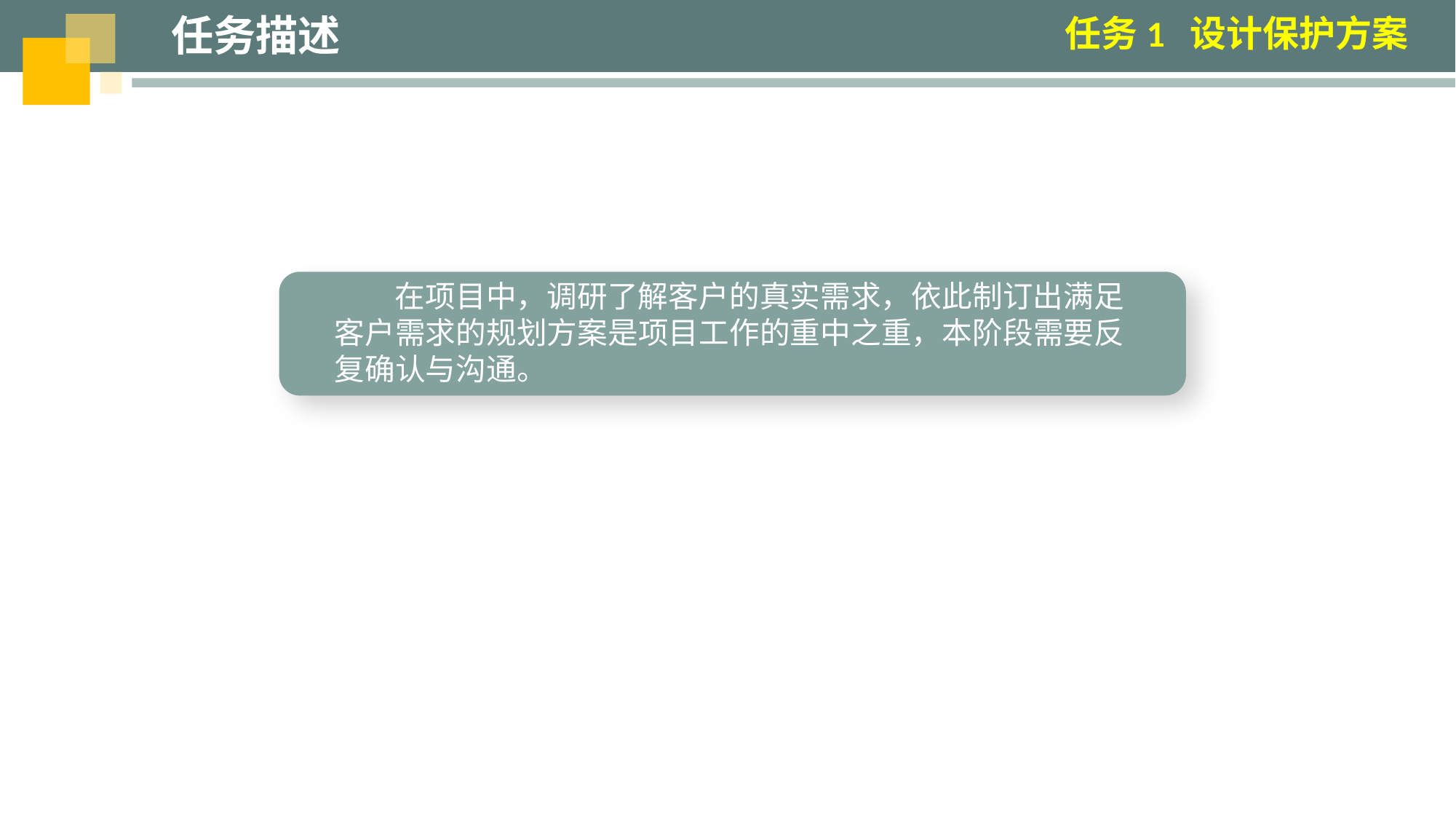

任务描述
任务1  设计保护方案

在项目中，调研了解客户的真实需求，依此制订出满足客户需求的规划方案是项目工作的重中之重，本阶段需要反复确认与沟通。